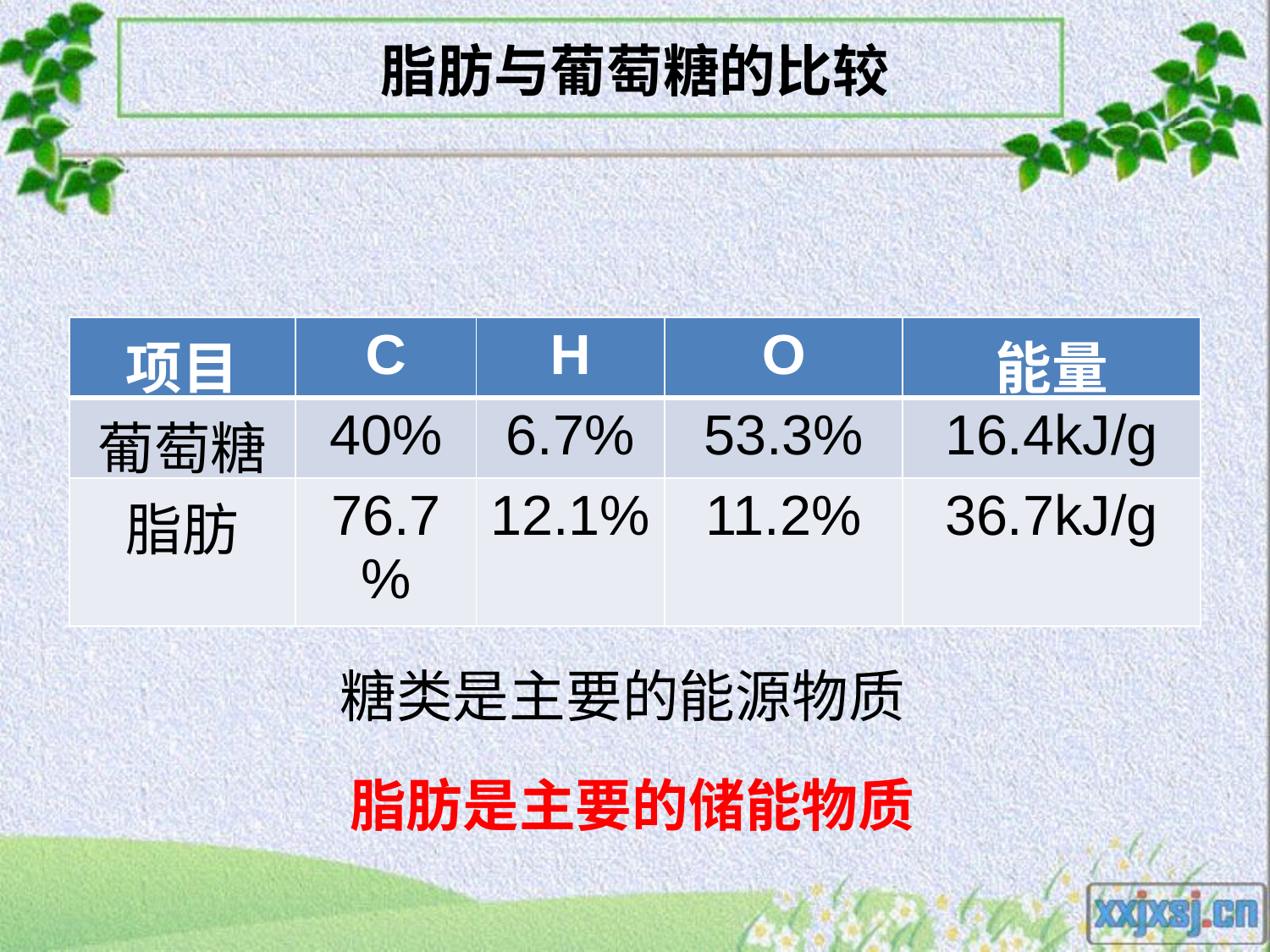

# 脂肪与葡萄糖的比较
| 项目 | C | H | O | 能量 |
| --- | --- | --- | --- | --- |
| 葡萄糖 | 40% | 6.7% | 53.3% | 16.4kJ/g |
| 脂肪 | 76.7% | 12.1% | 11.2% | 36.7kJ/g |
糖类是主要的能源物质
脂肪是主要的储能物质